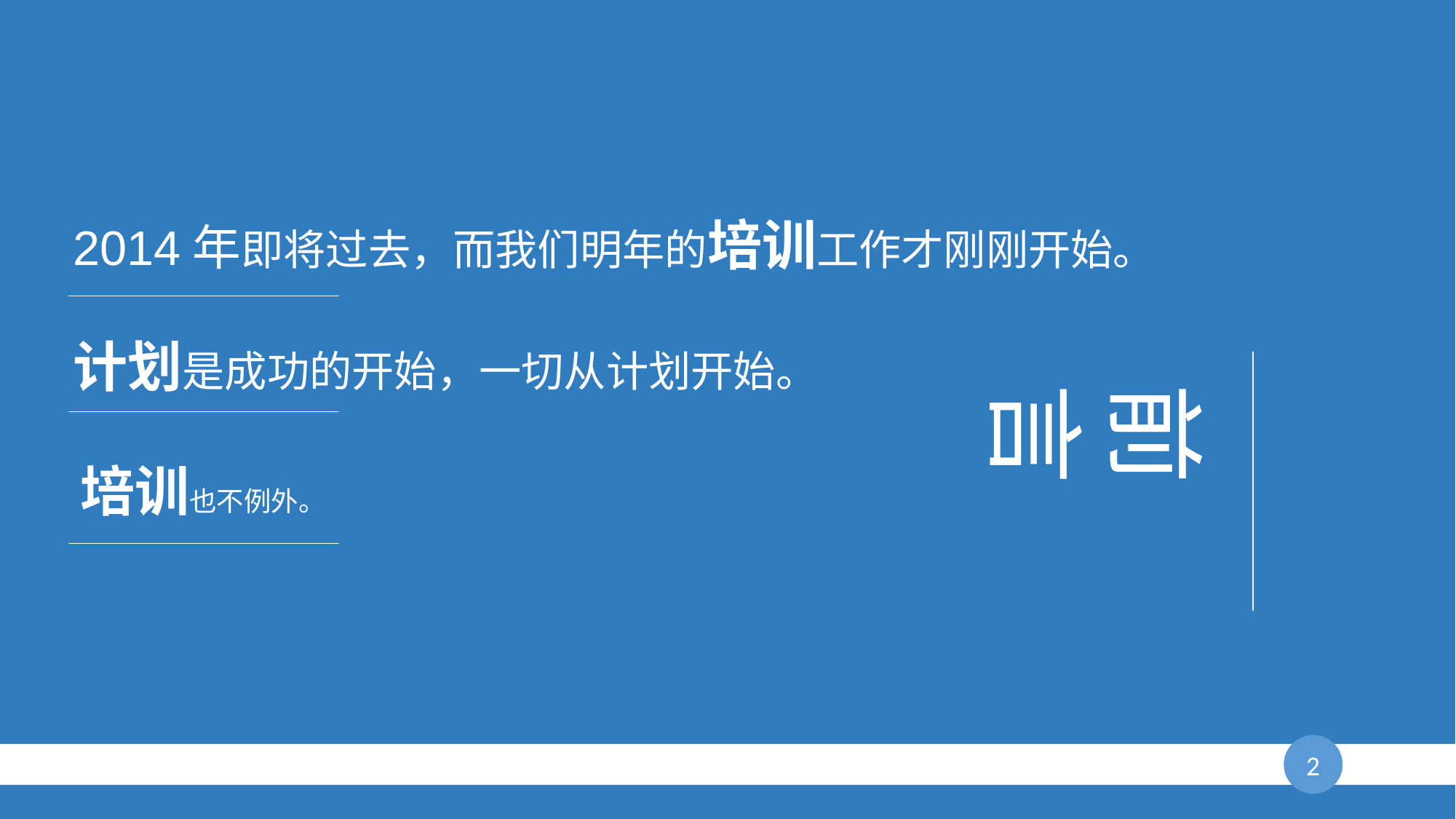

2014年即将过去，而我们明年的培训工作才刚刚开始。
计划是成功的开始，一切从计划开始。
前言
培训也不例外。